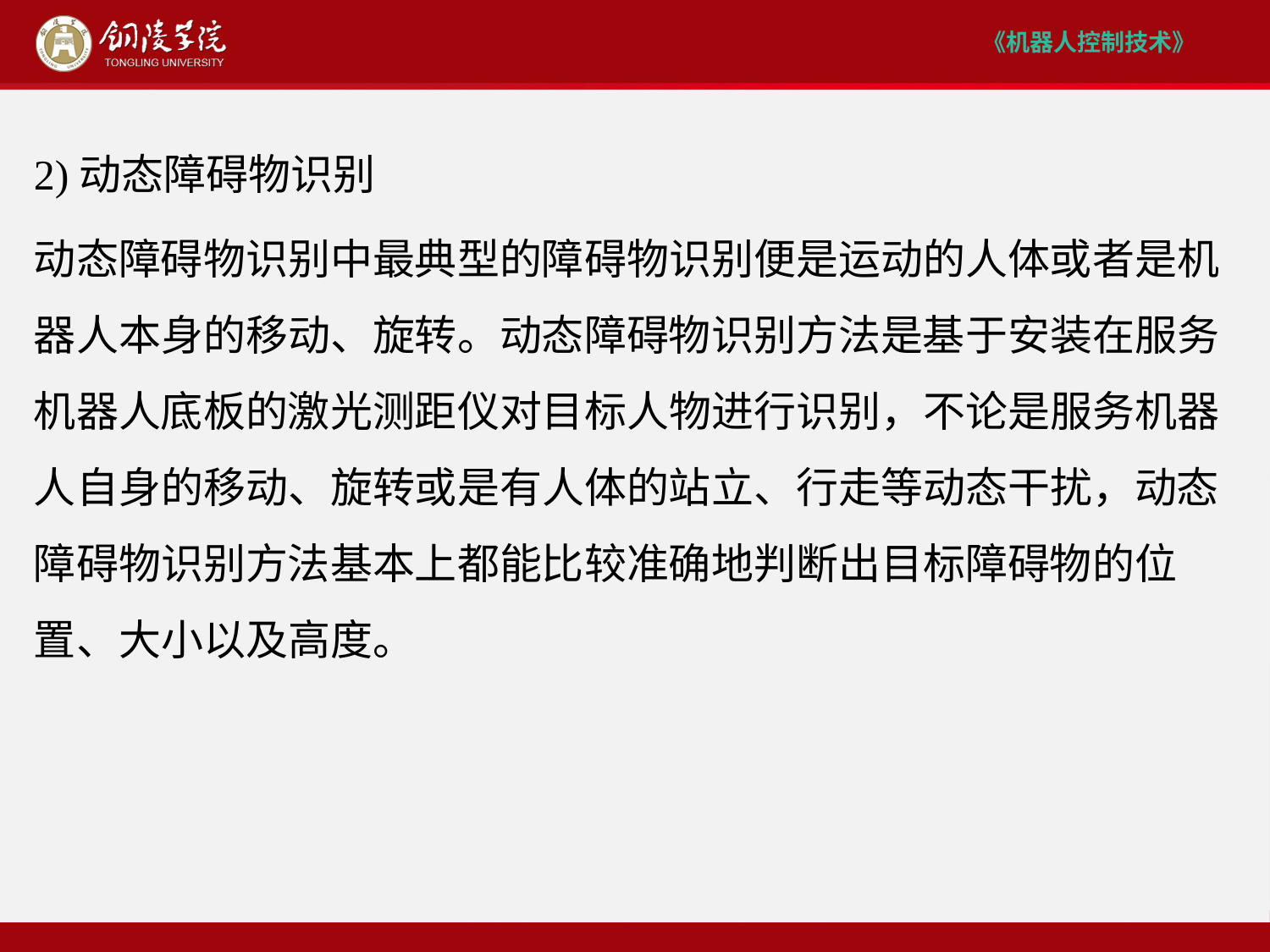

2)动态障碍物识别
动态障碍物识别中最典型的障碍物识别便是运动的人体或者是机器人本身的移动、旋转。动态障碍物识别方法是基于安装在服务机器人底板的激光测距仪对目标人物进行识别，不论是服务机器人自身的移动、旋转或是有人体的站立、行走等动态干扰，动态障碍物识别方法基本上都能比较准确地判断出目标障碍物的位置、大小以及高度。